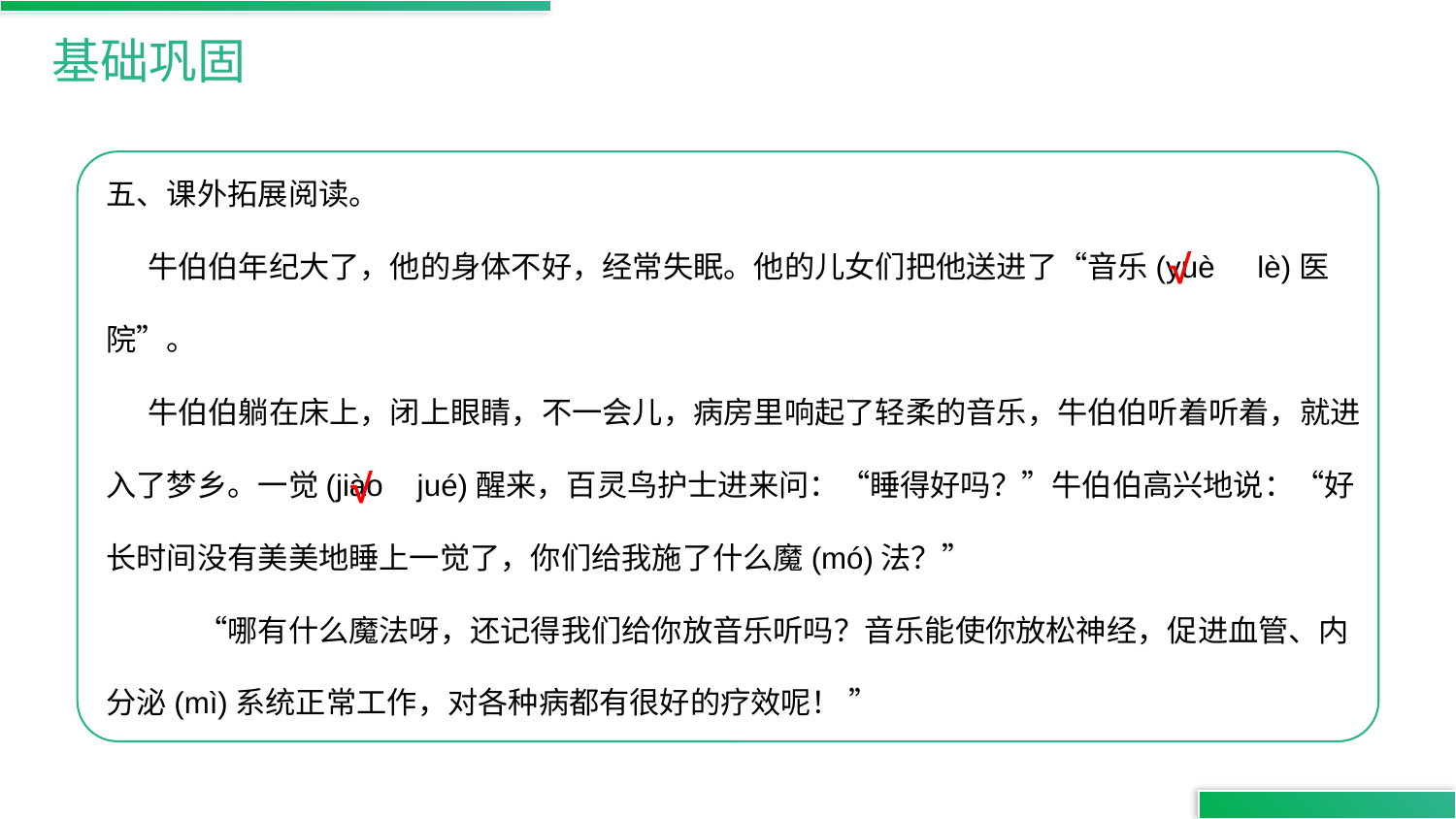

基础巩固
五、课外拓展阅读。
     牛伯伯年纪大了，他的身体不好，经常失眠。他的儿女们把他送进了“音乐(yuè     lè)医院”。
     牛伯伯躺在床上，闭上眼睛，不一会儿，病房里响起了轻柔的音乐，牛伯伯听着听着，就进入了梦乡。一觉(jiào    jué)醒来，百灵鸟护士进来问：“睡得好吗？”牛伯伯高兴地说：“好长时间没有美美地睡上一觉了，你们给我施了什么魔(mó)法？”
　　　“哪有什么魔法呀，还记得我们给你放音乐听吗？音乐能使你放松神经，促进血管、内分泌(mì)系统正常工作，对各种病都有很好的疗效呢！ ”
√
√